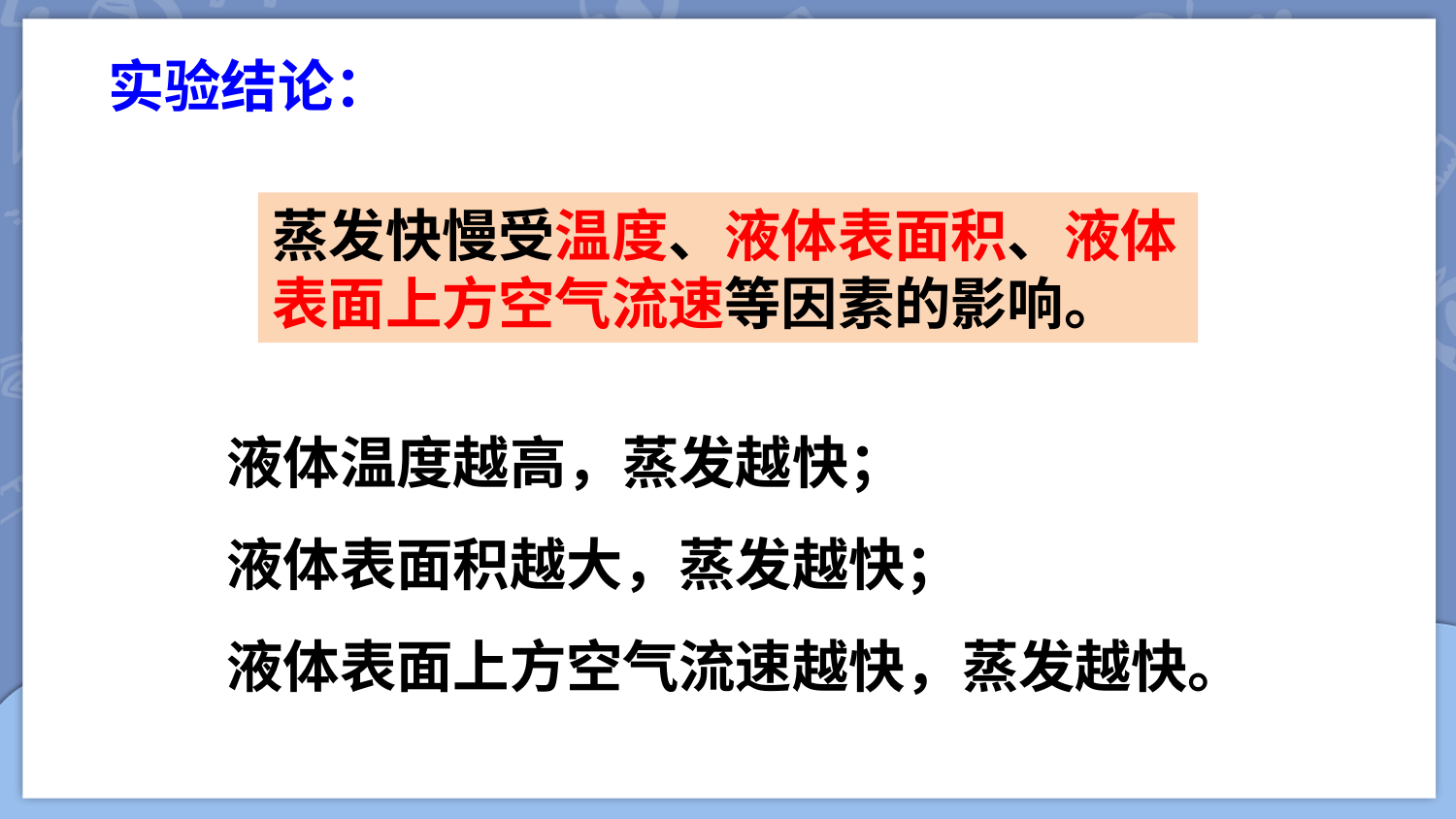

实验结论：
蒸发快慢受温度、液体表面积、液体表面上方空气流速等因素的影响。
液体温度越高，蒸发越快；
液体表面积越大，蒸发越快；
液体表面上方空气流速越快，蒸发越快。